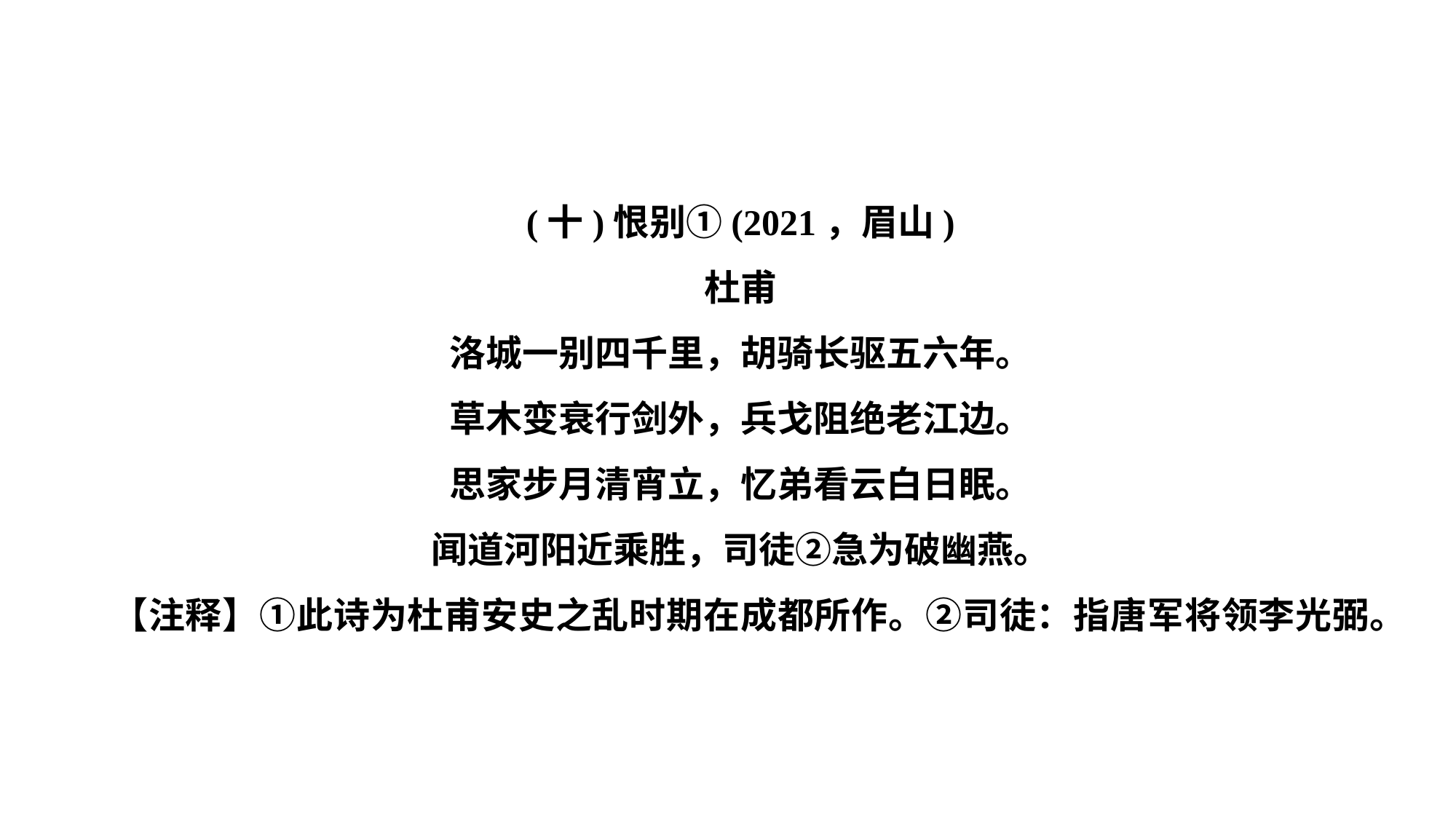

(十)恨别①(2021，眉山)
杜甫
洛城一别四千里，胡骑长驱五六年。
草木变衰行剑外，兵戈阻绝老江边。
思家步月清宵立，忆弟看云白日眠。
闻道河阳近乘胜，司徒②急为破幽燕。
【注释】①此诗为杜甫安史之乱时期在成都所作。②司徒：指唐军将领李光弼。